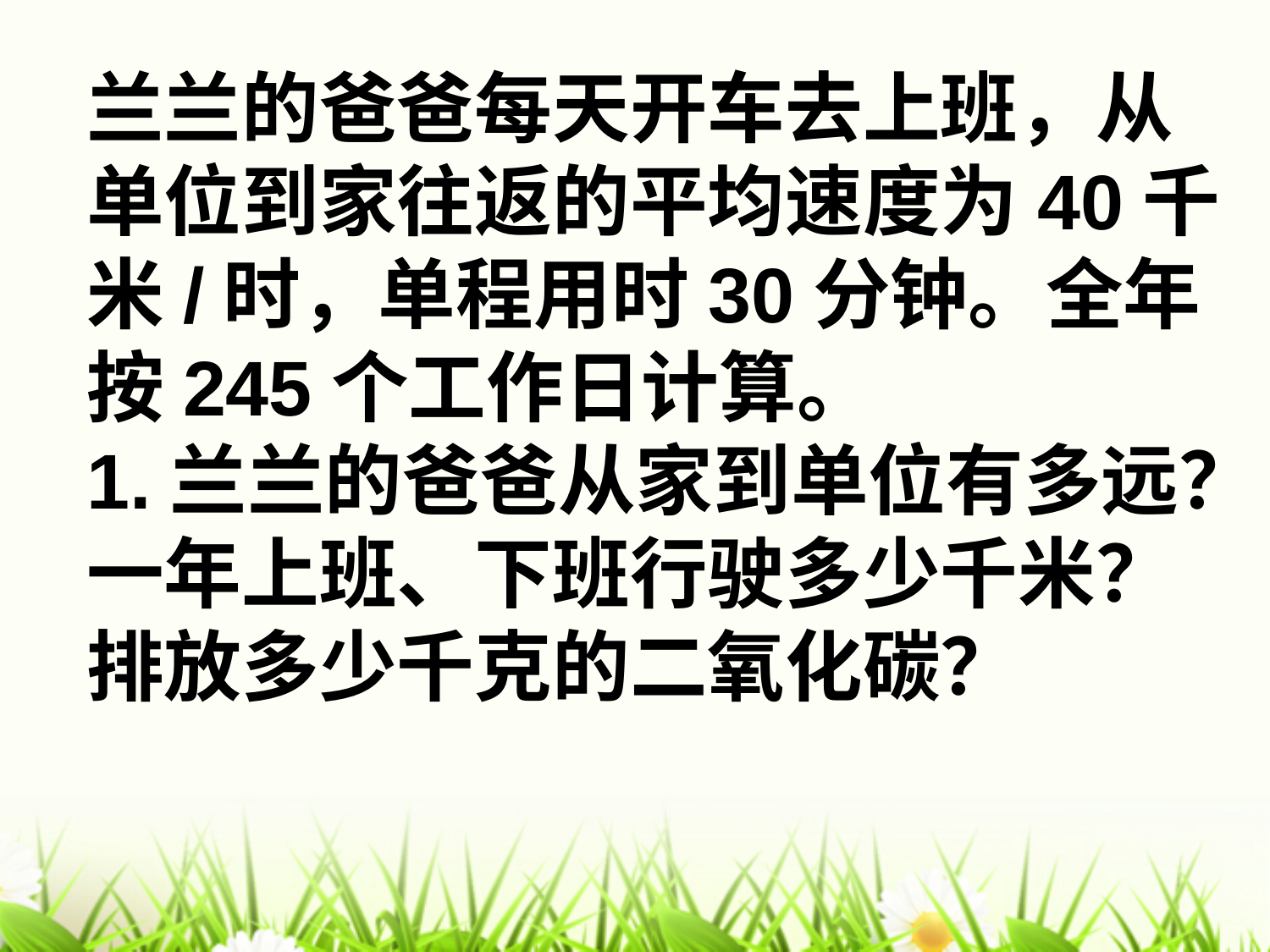

兰兰的爸爸每天开车去上班，从单位到家往返的平均速度为40千米/时，单程用时30分钟。全年按245个工作日计算。
1.兰兰的爸爸从家到单位有多远？一年上班、下班行驶多少千米？排放多少千克的二氧化碳？